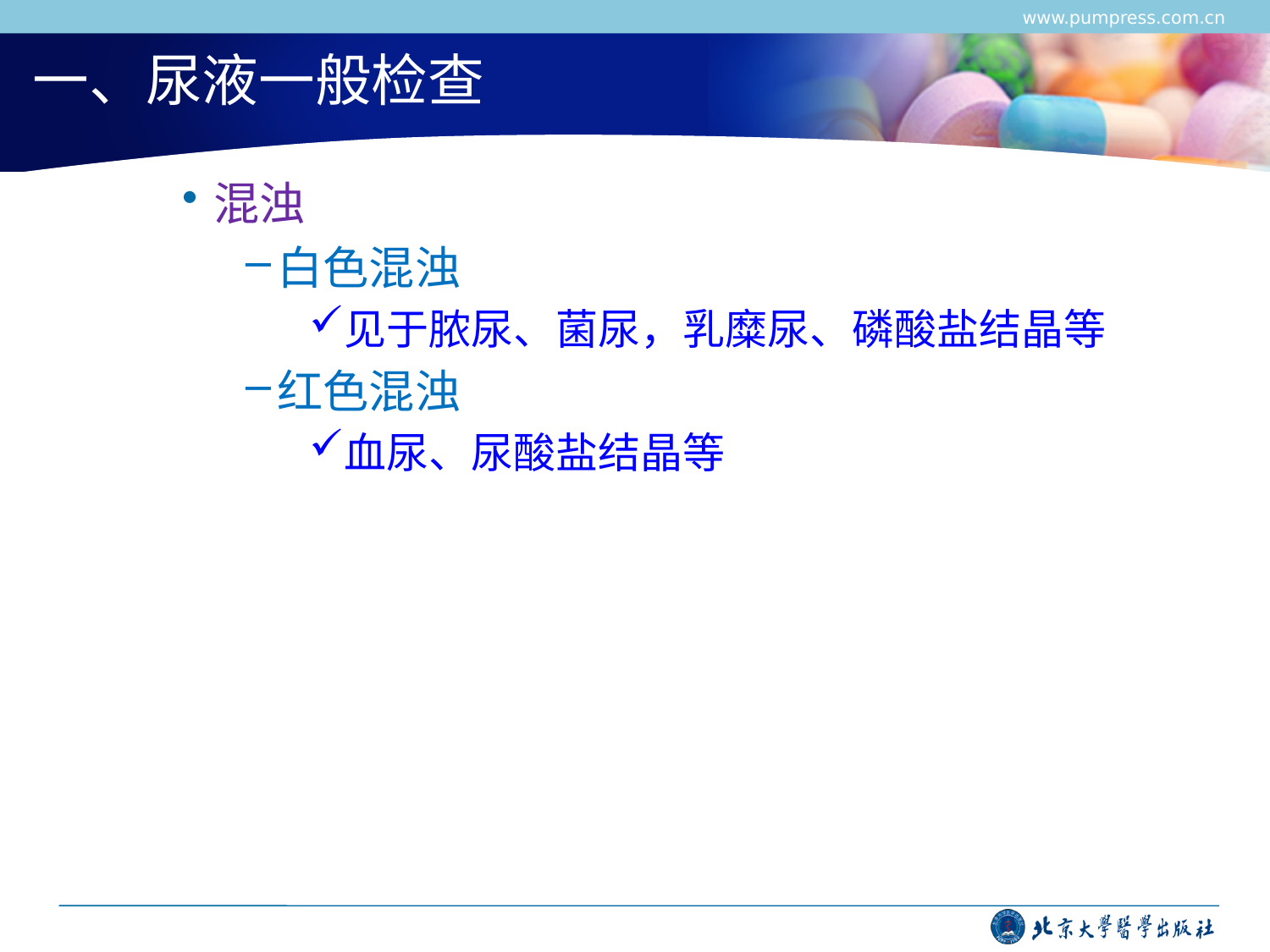

www.pumpress.com.cn
# 一、尿液一般检查
混浊
白色混浊
见于脓尿、菌尿，乳糜尿、磷酸盐结晶等
红色混浊
血尿、尿酸盐结晶等